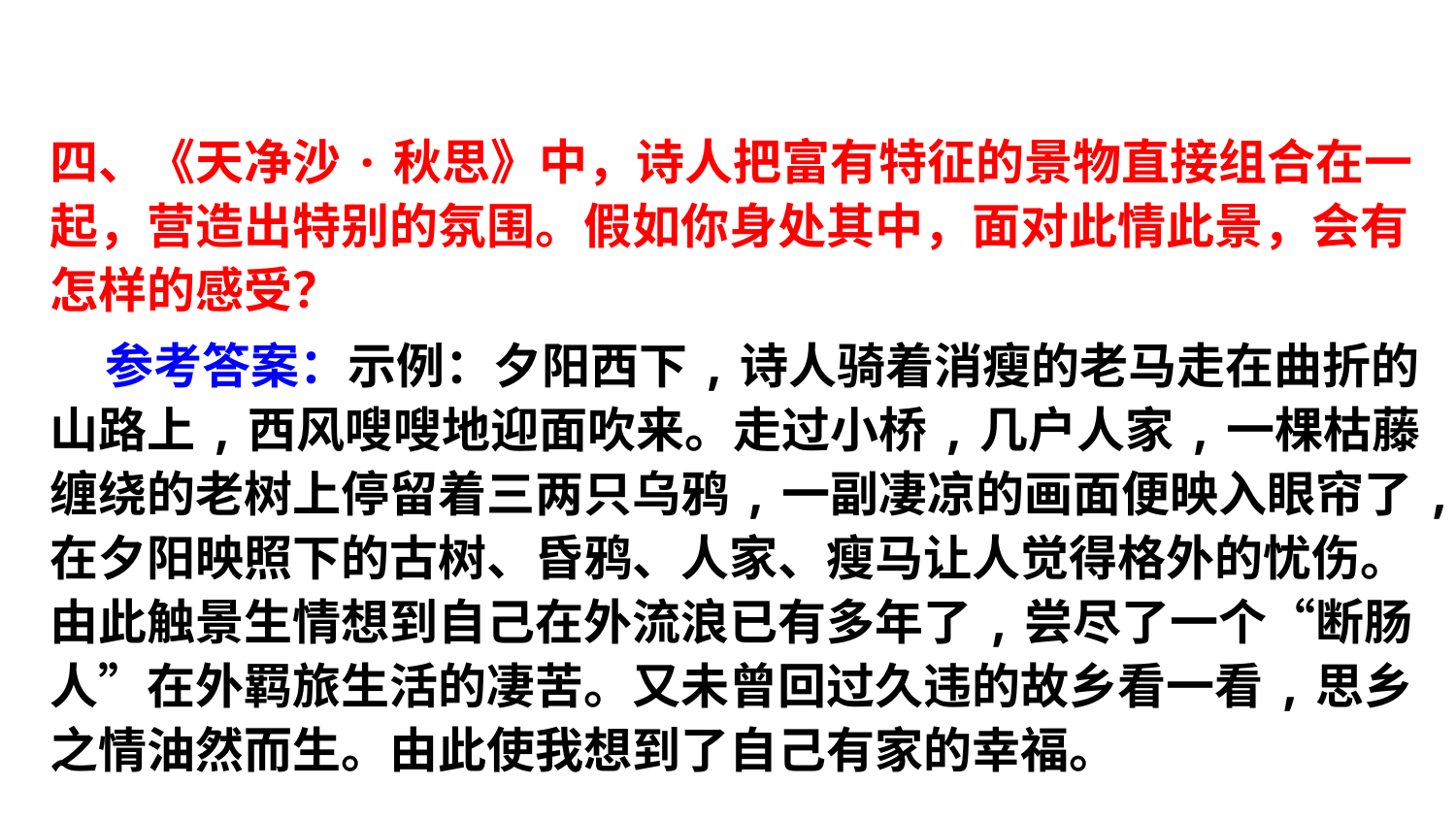

四、《天净沙·秋思》中，诗人把富有特征的景物直接组合在一起，营造出特别的氛围。假如你身处其中，面对此情此景，会有怎样的感受？
    参考答案：示例：夕阳西下,诗人骑着消瘦的老马走在曲折的山路上,西风嗖嗖地迎面吹来。走过小桥,几户人家,一棵枯藤缠绕的老树上停留着三两只乌鸦,一副凄凉的画面便映入眼帘了,在夕阳映照下的古树、昏鸦、人家、瘦马让人觉得格外的忧伤。由此触景生情想到自己在外流浪已有多年了,尝尽了一个“断肠人”在外羁旅生活的凄苦。又未曾回过久违的故乡看一看,思乡之情油然而生。由此使我想到了自己有家的幸福。